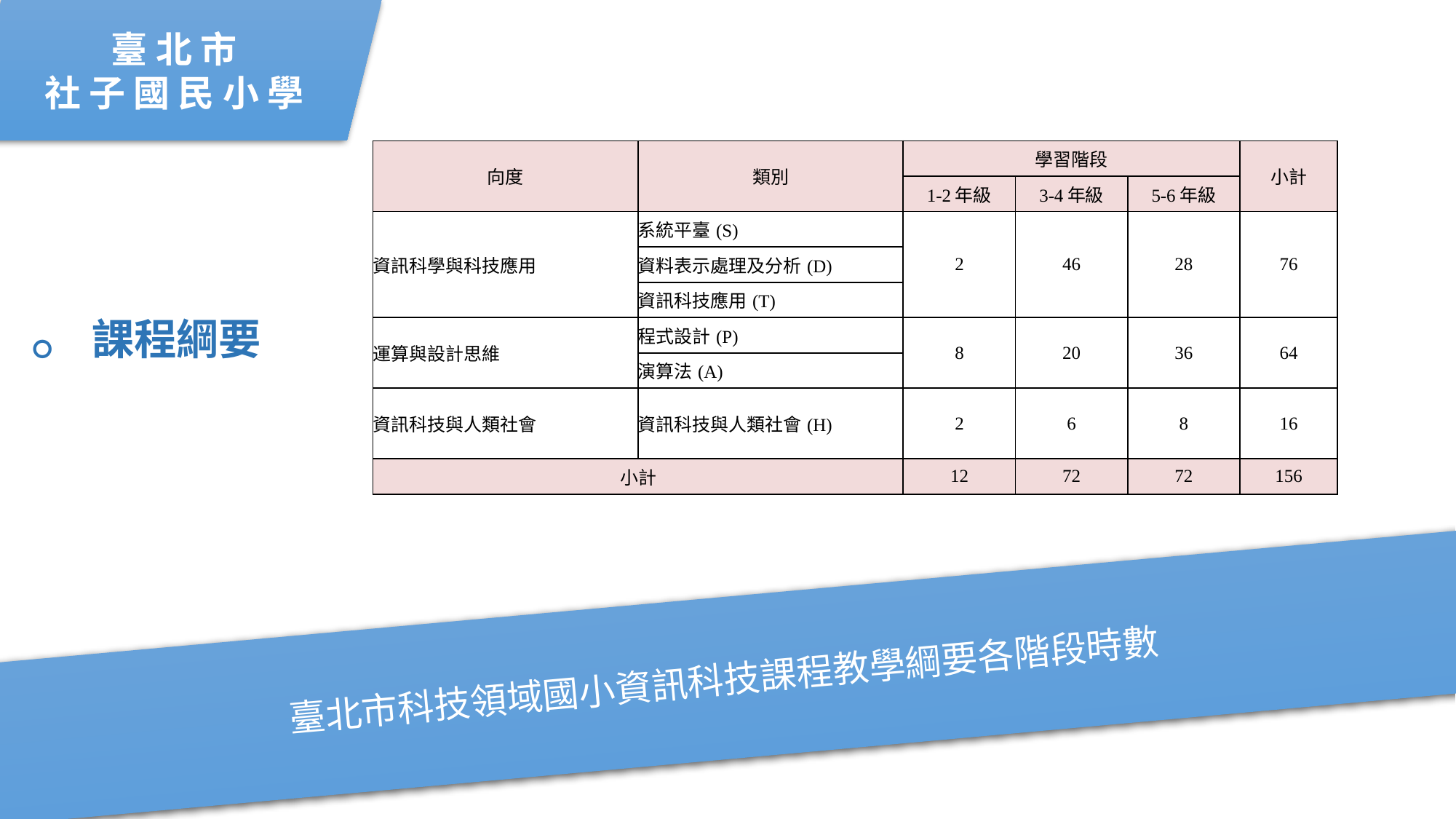

臺 北 市
社 子 國 民 小 學
| 向度 | 類別 | 學習階段 |  |  | 小計 |
| --- | --- | --- | --- | --- | --- |
|  |  | 1-2年級 | 3-4年級 | 5-6年級 |  |
| 資訊科學與科技應用 | 系統平臺(S) | 2 | 46 | 28 | 76 |
|  | 資料表示處理及分析(D) |  |  |  |  |
|  | 資訊科技應用(T) |  |  |  |  |
| 運算與設計思維 | 程式設計(P) | 8 | 20 | 36 | 64 |
|  | 演算法(A) |  |  |  |  |
| 資訊科技與人類社會 | 資訊科技與人類社會(H) | 2 | 6 | 8 | 16 |
| 小計 |  | 12 | 72 | 72 | 156 |
。課程綱要

臺北市科技領域國小資訊科技課程教學綱要各階段時數